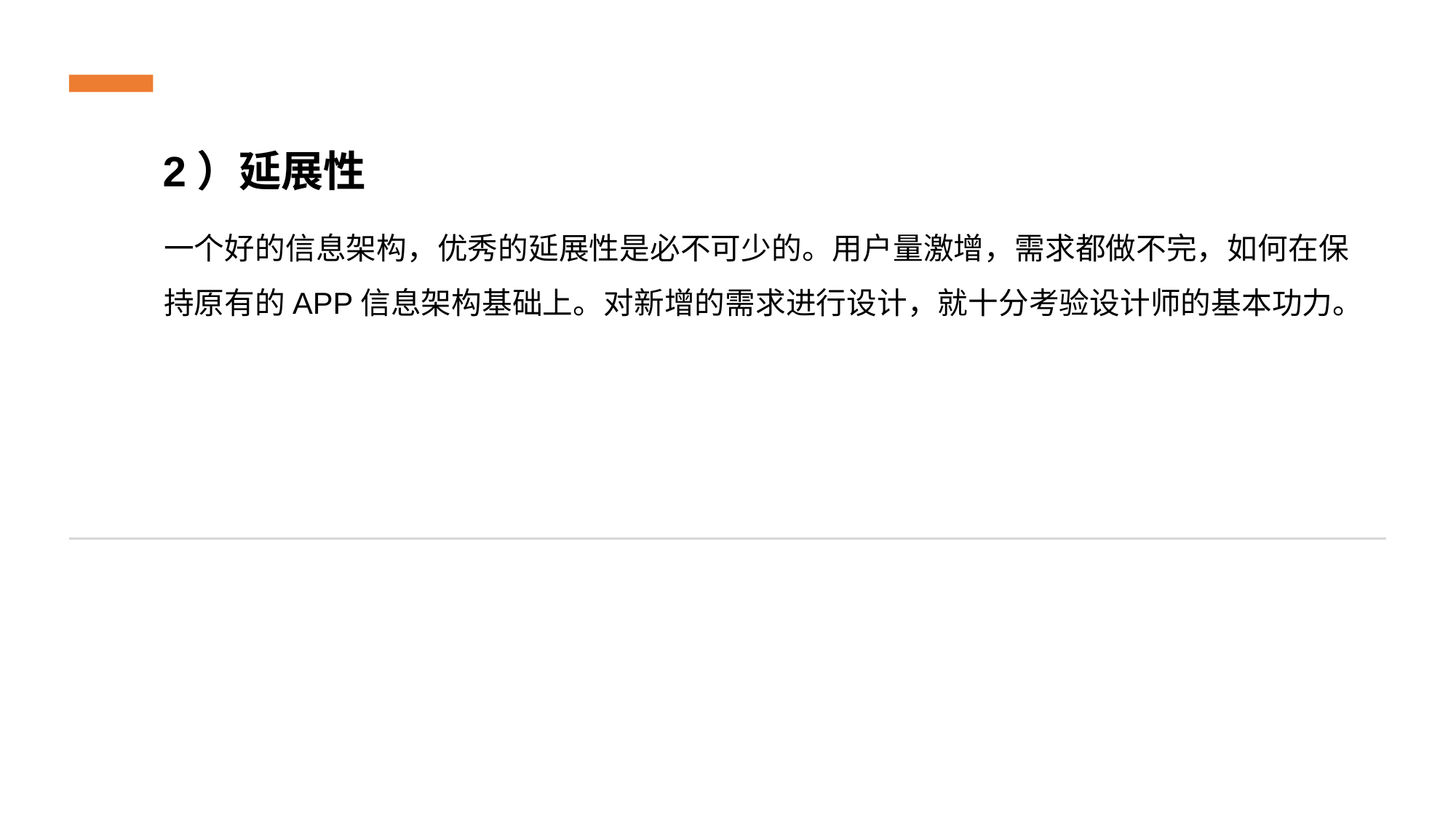

2）延展性
一个好的信息架构，优秀的延展性是必不可少的。用户量激增，需求都做不完，如何在保持原有的APP信息架构基础上。对新增的需求进行设计，就十分考验设计师的基本功力。